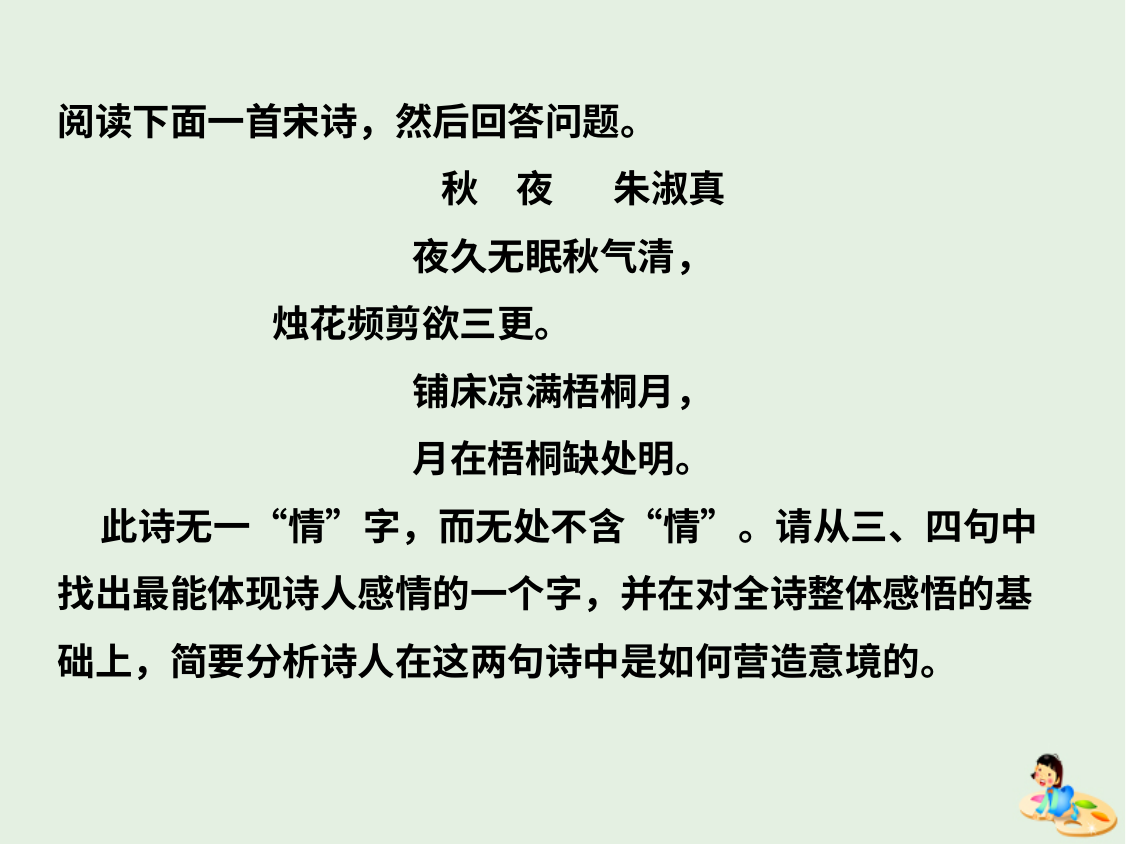

阅读下面一首宋诗，然后回答问题。
     秋　夜       朱淑真
夜久无眠秋气清，
烛花频剪欲三更。
铺床凉满梧桐月，
月在梧桐缺处明。
    此诗无一“情”字，而无处不含“情”。请从三、四句中找出最能体现诗人感情的一个字，并在对全诗整体感悟的基础上，简要分析诗人在这两句诗中是如何营造意境的。